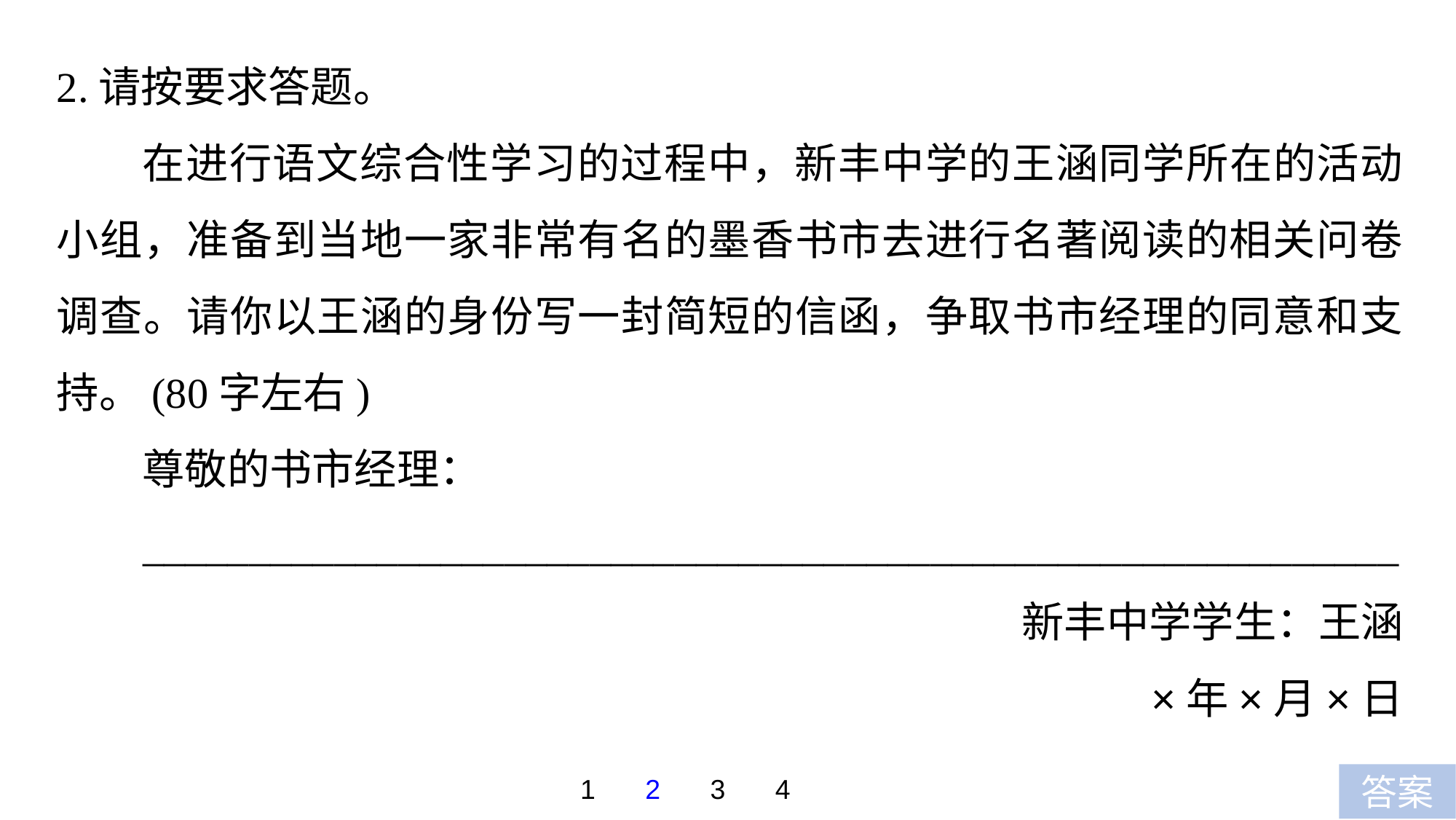

2.请按要求答题。
在进行语文综合性学习的过程中，新丰中学的王涵同学所在的活动小组，准备到当地一家非常有名的墨香书市去进行名著阅读的相关问卷调查。请你以王涵的身份写一封简短的信函，争取书市经理的同意和支持。(80字左右)
尊敬的书市经理：
___________________________________________________________
新丰中学学生：王涵
×年×月×日
1
2
3
4
答案